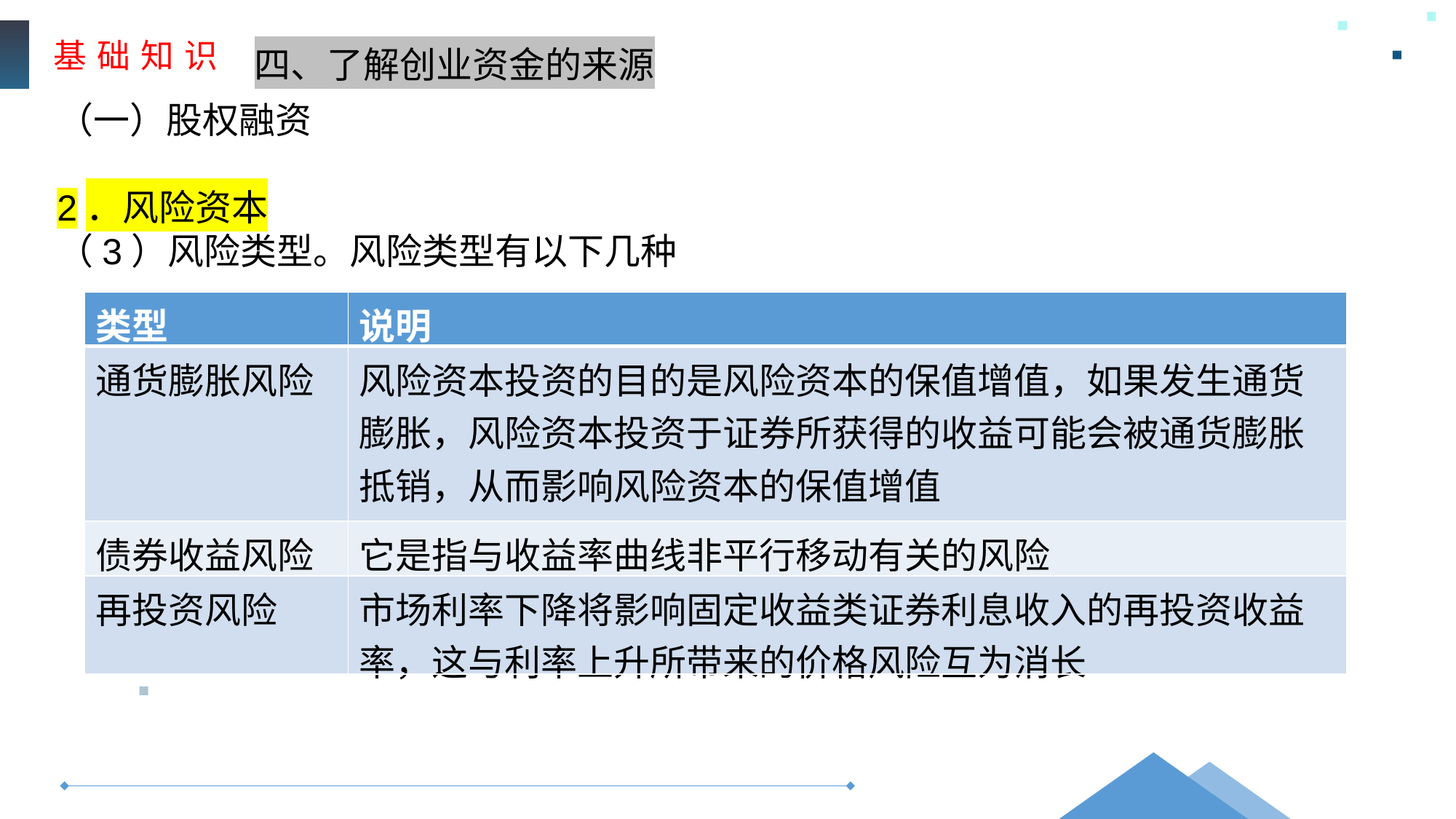

基 础 知 识

四、了解创业资金的来源
（一）股权融资

2．风险资本
（3）风险类型。风险类型有以下几种
| 类型 | 说明 |
| --- | --- |
| 通货膨胀风险 | 风险资本投资的目的是风险资本的保值增值，如果发生通货膨胀，风险资本投资于证券所获得的收益可能会被通货膨胀抵销，从而影响风险资本的保值增值 |
| 债券收益风险 | 它是指与收益率曲线非平行移动有关的风险 |
| 再投资风险 | 市场利率下降将影响固定收益类证券利息收入的再投资收益率，这与利率上升所带来的价格风险互为消长 |